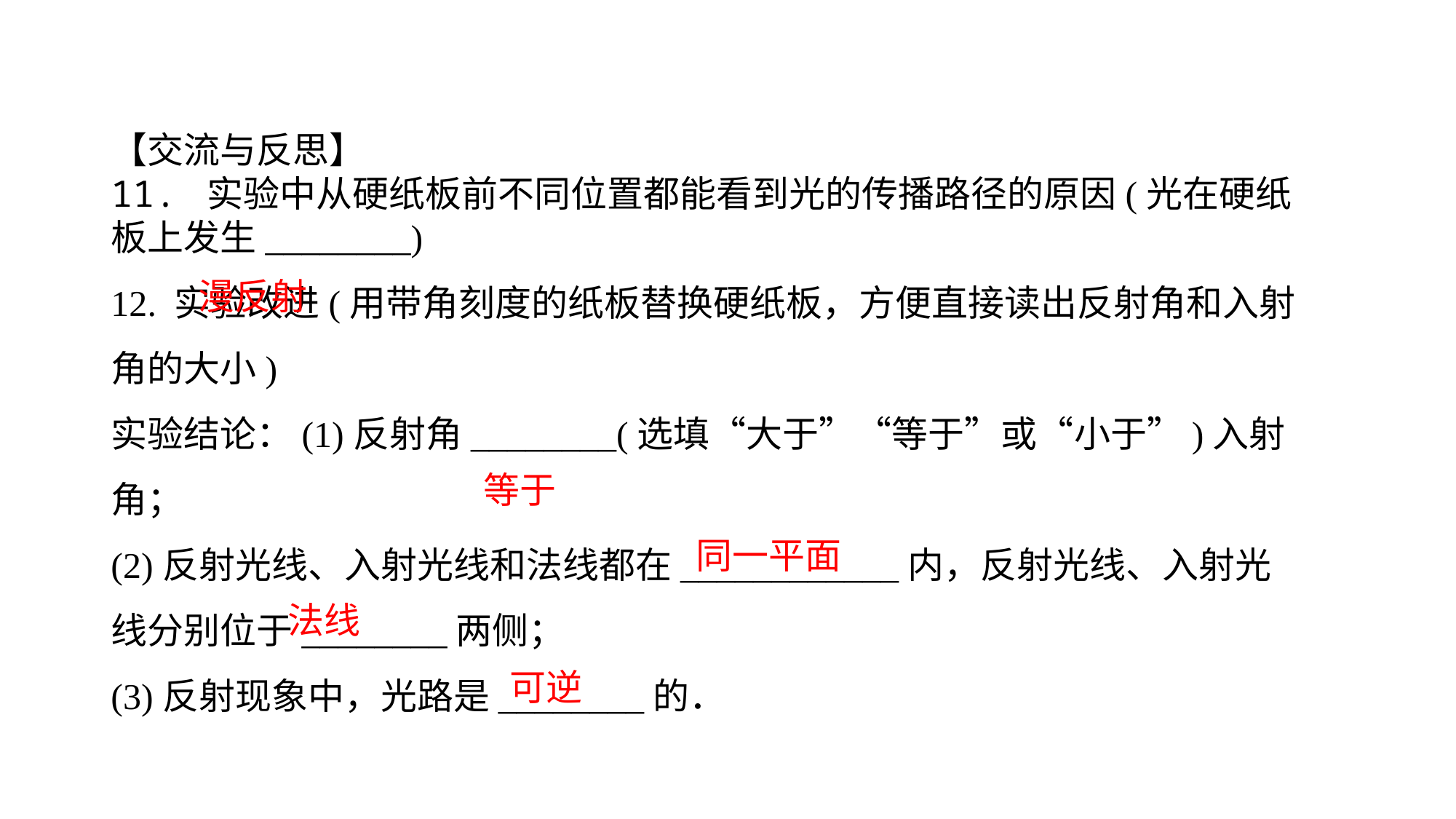

【交流与反思】11. 实验中从硬纸板前不同位置都能看到光的传播路径的原因(光在硬纸板上发生________)12. 实验改进(用带角刻度的纸板替换硬纸板，方便直接读出反射角和入射角的大小)
实验结论：(1)反射角________(选填“大于”“等于”或“小于”)入射角；(2)反射光线、入射光线和法线都在____________内，反射光线、入射光线分别位于________两侧；(3)反射现象中，光路是________的．
漫反射
等于
同一平面
法线
可逆